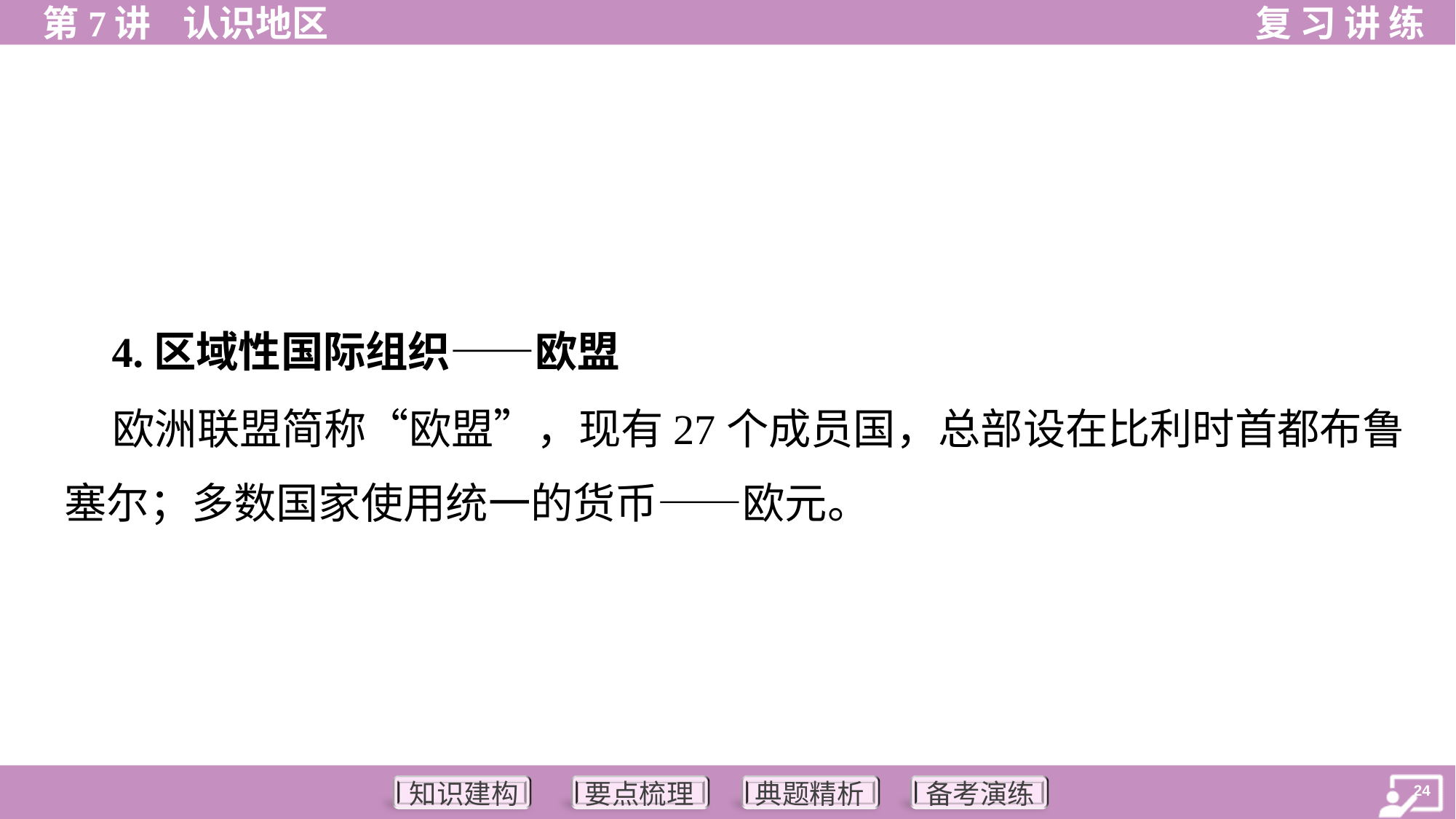

4.区域性国际组织——欧盟
    欧洲联盟简称“欧盟”，现有27个成员国，总部设在比利时首都布鲁
塞尔；多数国家使用统一的货币——欧元。